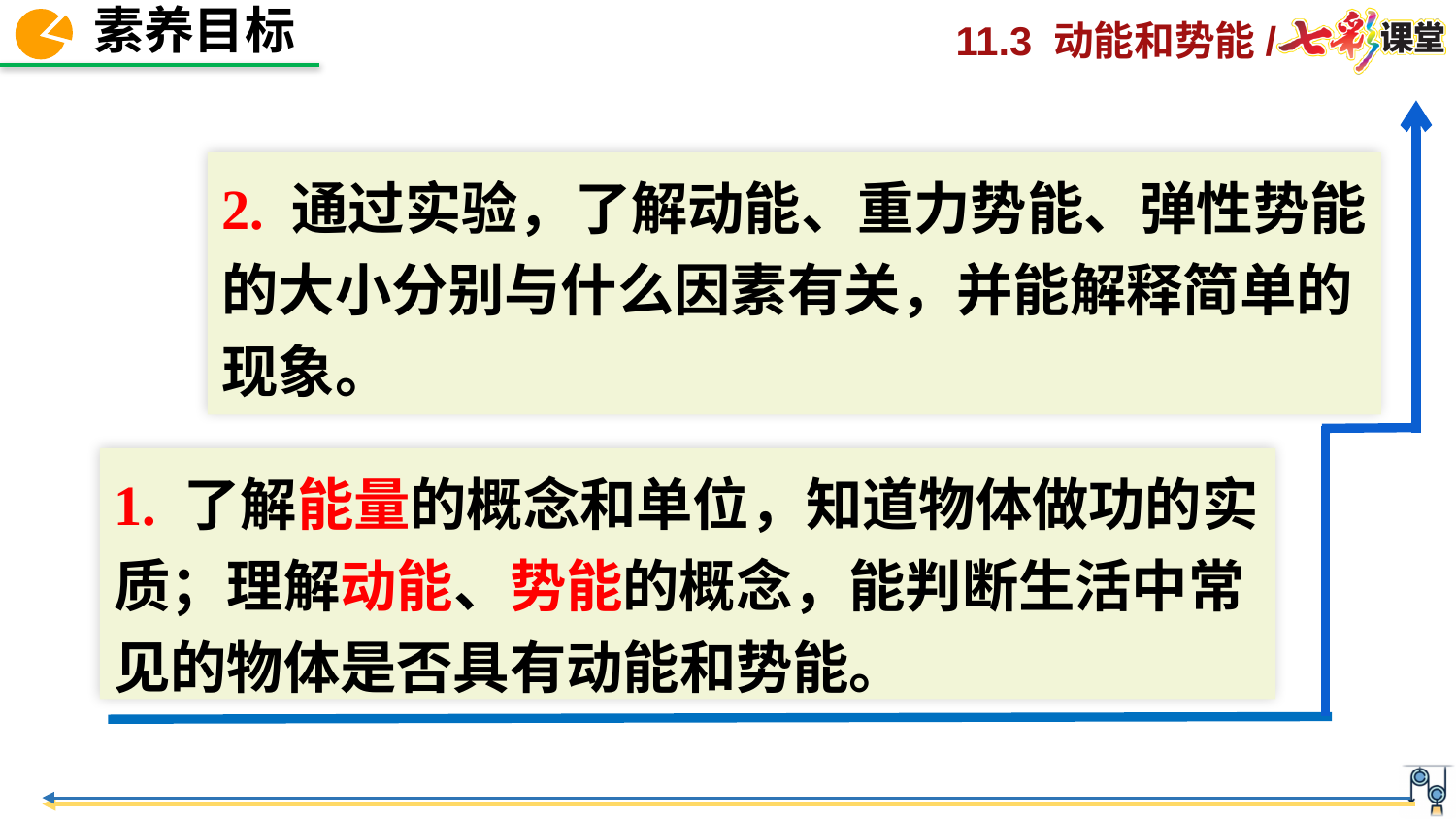

2. 通过实验，了解动能、重力势能、弹性势能的大小分别与什么因素有关，并能解释简单的现象。
1. 了解能量的概念和单位，知道物体做功的实质；理解动能、势能的概念，能判断生活中常见的物体是否具有动能和势能。